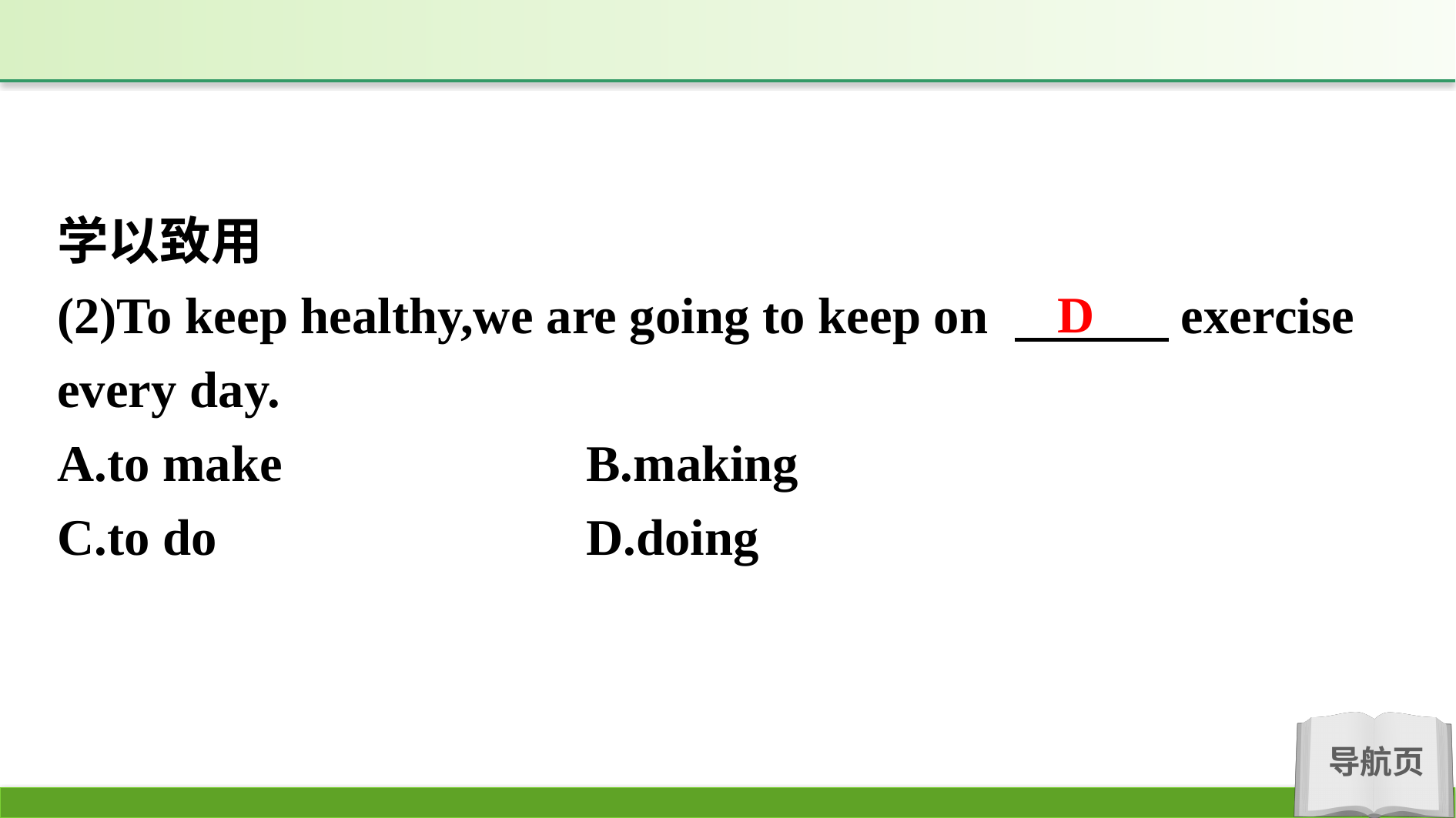

学以致用
(2)To keep healthy,we are going to keep on 　　　exercise every day.
A.to make　　　　　	B.making
C.to do			D.doing
D